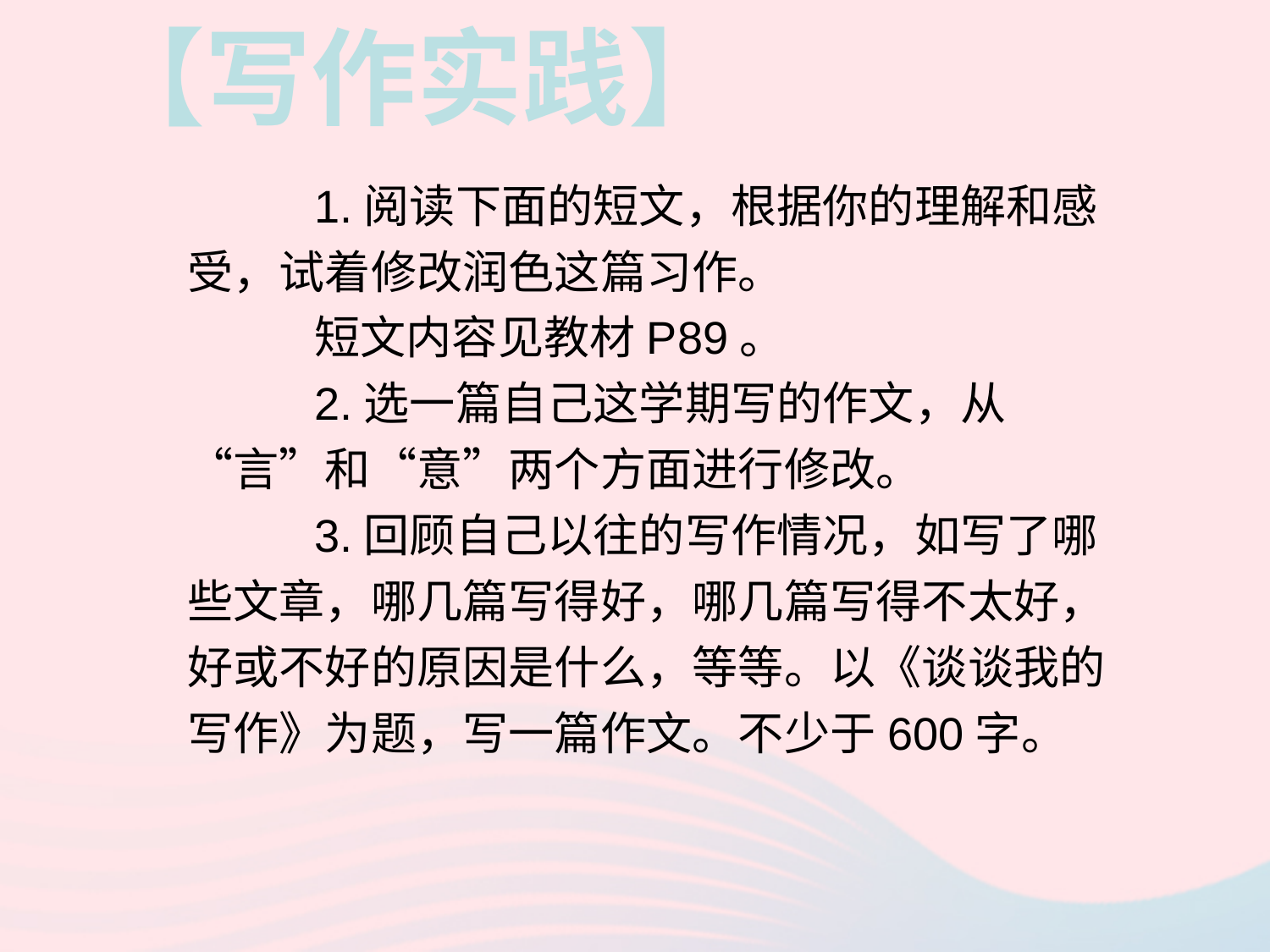

【写作实践】
	1.阅读下面的短文，根据你的理解和感受，试着修改润色这篇习作。
	短文内容见教材P89。
	2.选一篇自己这学期写的作文，从“言”和“意”两个方面进行修改。
	3.回顾自己以往的写作情况，如写了哪些文章，哪几篇写得好，哪几篇写得不太好，好或不好的原因是什么，等等。以《谈谈我的写作》为题，写一篇作文。不少于600字。